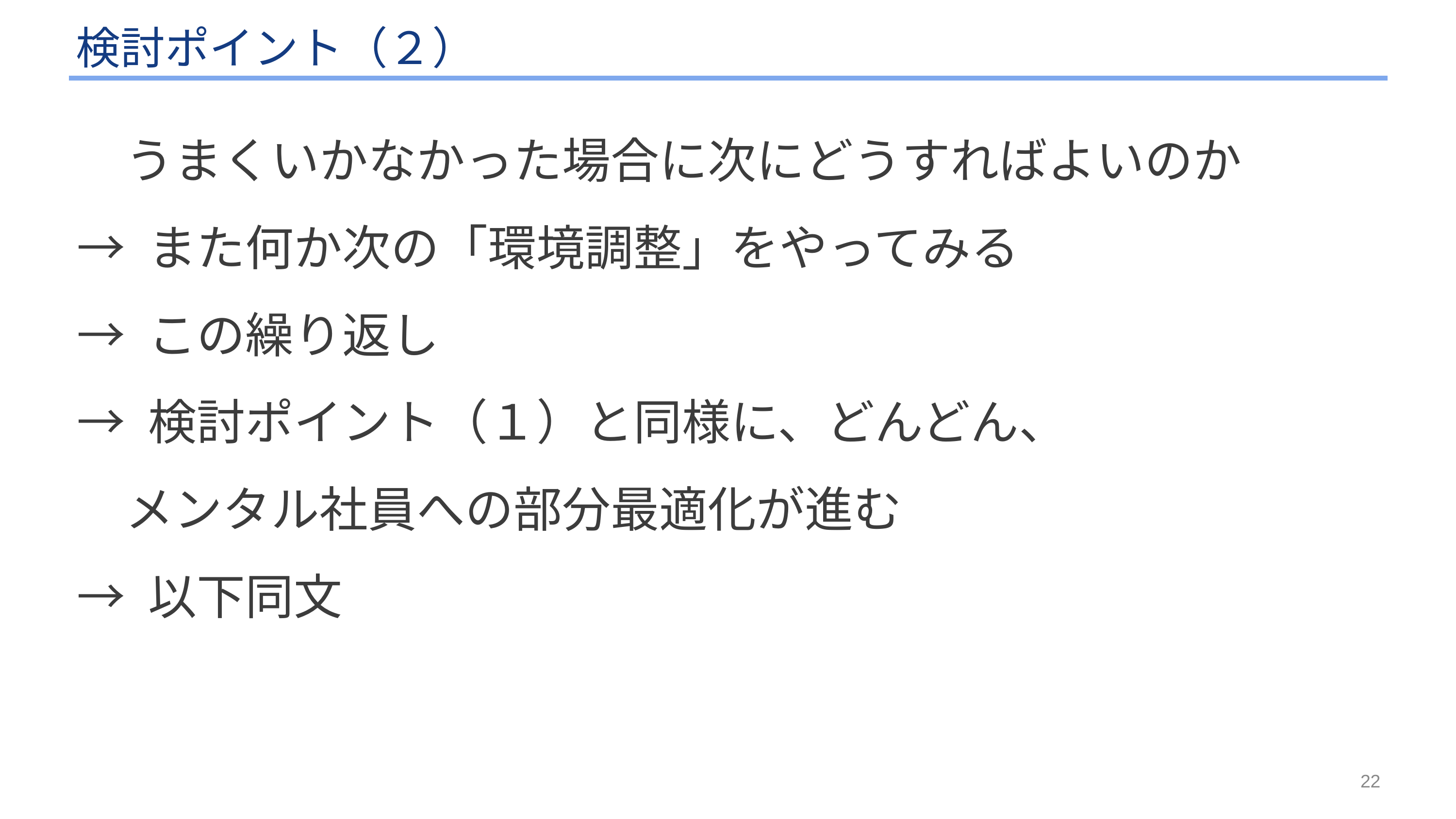

# 検討ポイント（２）
　うまくいかなかった場合に次にどうすればよいのか
→ また何か次の「環境調整」をやってみる
→ この繰り返し
→ 検討ポイント（１）と同様に、どんどん、
　メンタル社員への部分最適化が進む
→ 以下同文
22